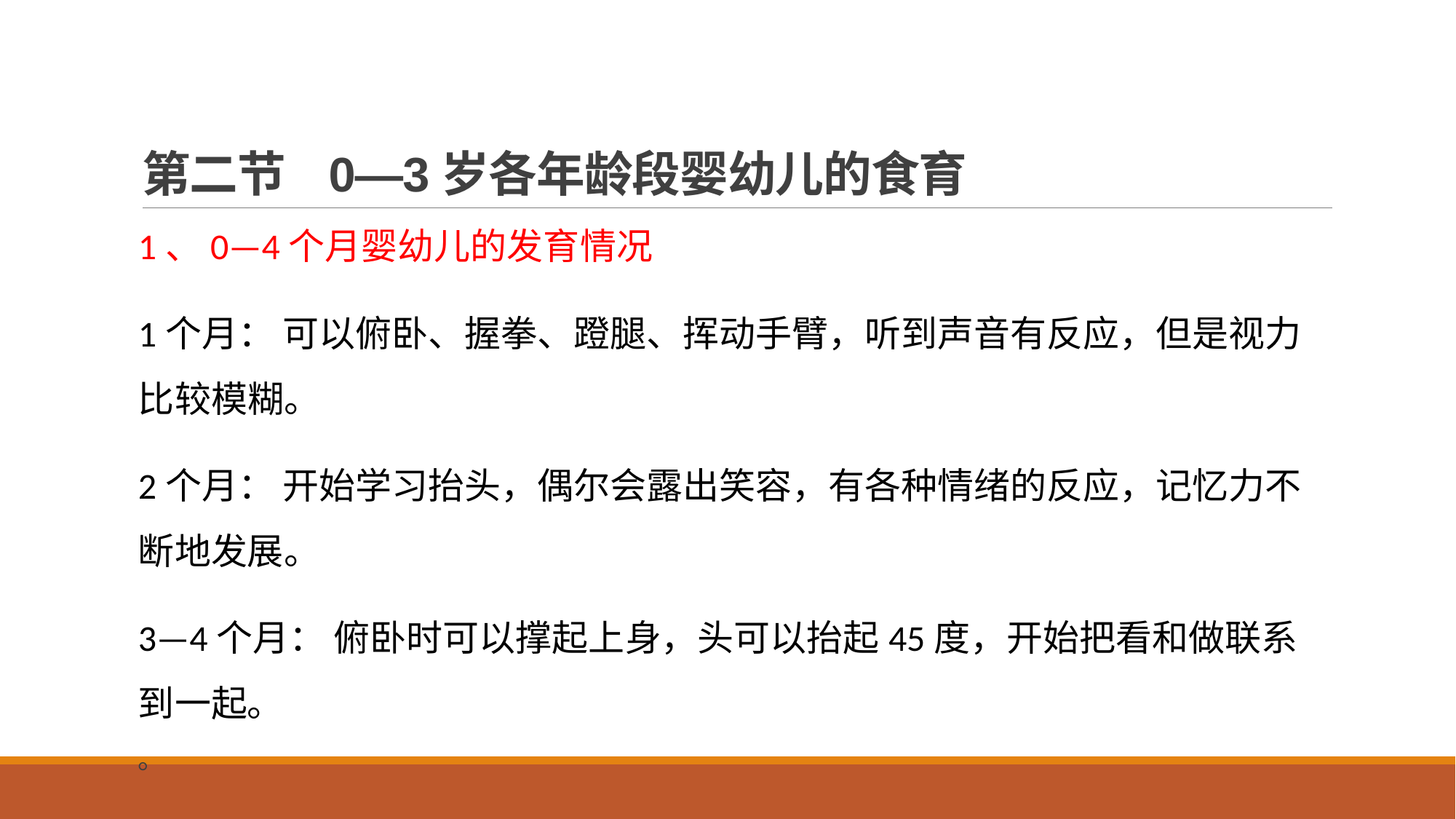

# 第二节   0—3岁各年龄段婴幼儿的食育
1、0—4个月婴幼儿的发育情况
1个月： 可以俯卧、握拳、蹬腿、挥动手臂，听到声音有反应，但是视力比较模糊。
2个月： 开始学习抬头，偶尔会露出笑容，有各种情绪的反应，记忆力不断地发展。
3—4个月： 俯卧时可以撑起上身，头可以抬起45度，开始把看和做联系到一起。
。